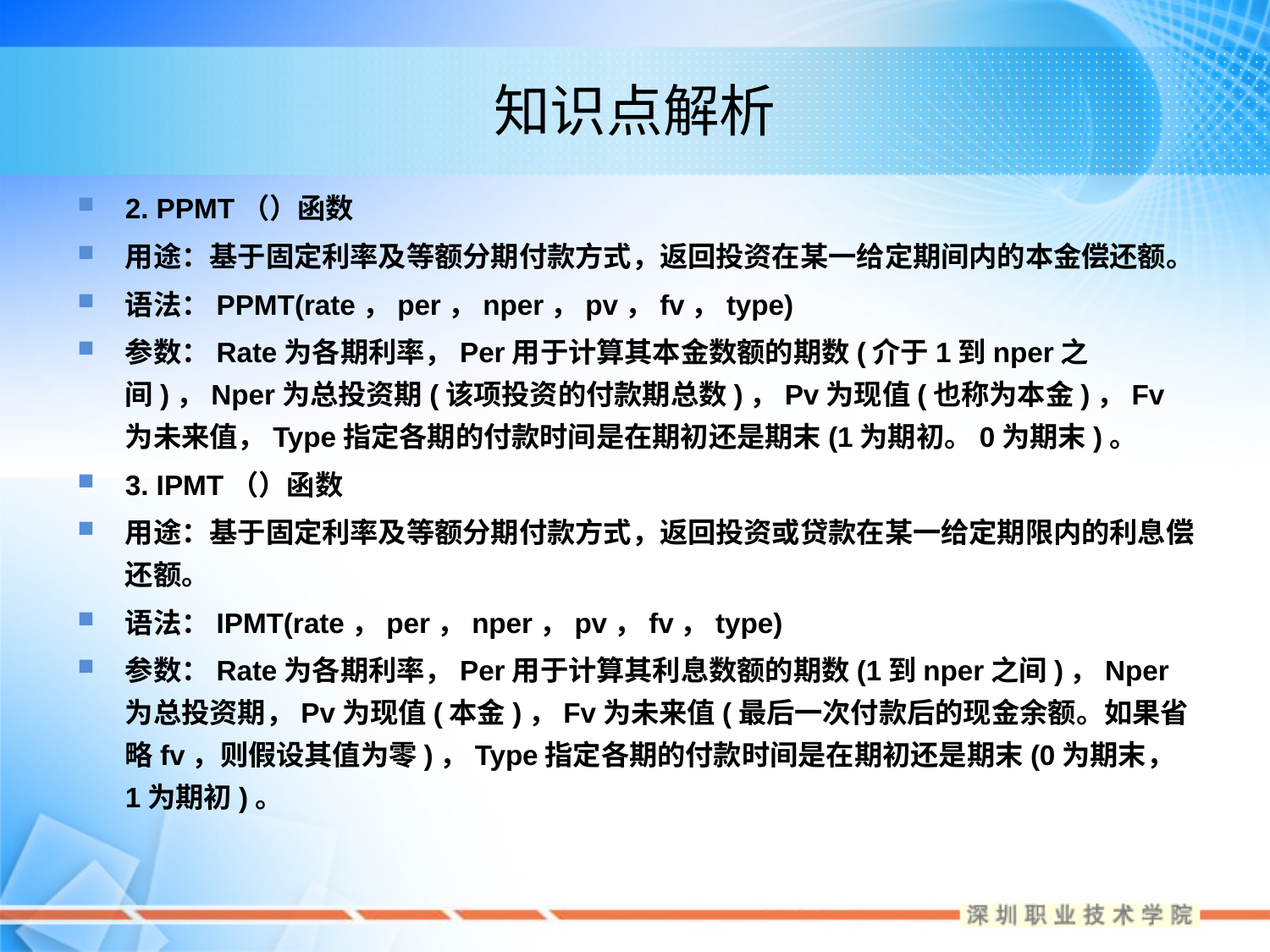

# 知识点解析
2. PPMT（）函数
用途：基于固定利率及等额分期付款方式，返回投资在某一给定期间内的本金偿还额。
语法：PPMT(rate，per，nper，pv，fv，type)
参数：Rate为各期利率，Per用于计算其本金数额的期数(介于1到nper之间)，Nper为总投资期(该项投资的付款期总数)，Pv为现值(也称为本金)，Fv为未来值，Type指定各期的付款时间是在期初还是期末(1为期初。0为期末)。
3. IPMT（）函数
用途：基于固定利率及等额分期付款方式，返回投资或贷款在某一给定期限内的利息偿还额。
语法：IPMT(rate，per，nper，pv，fv，type)
参数：Rate为各期利率，Per用于计算其利息数额的期数(1到nper之间)，Nper为总投资期，Pv为现值(本金)，Fv为未来值(最后一次付款后的现金余额。如果省略fv，则假设其值为零)，Type指定各期的付款时间是在期初还是期末(0为期末，1为期初)。